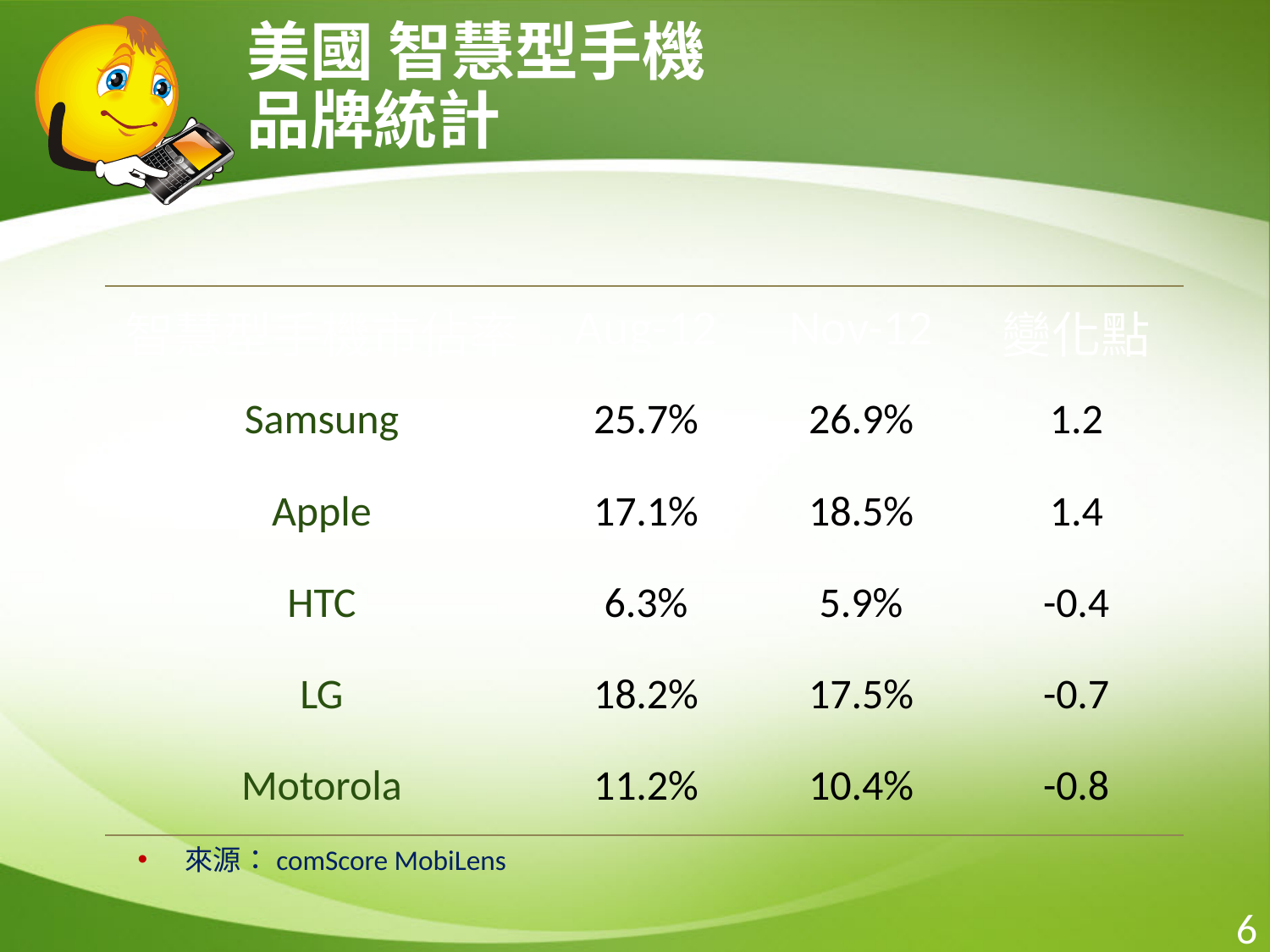

# 美國 智慧型手機 品牌統計
| 智慧型手機市佔率 | Aug-12 | Nov-12 | 變化點 |
| --- | --- | --- | --- |
| Samsung | 25.7% | 26.9% | 1.2 |
| Apple | 17.1% | 18.5% | 1.4 |
| HTC | 6.3% | 5.9% | -0.4 |
| LG | 18.2% | 17.5% | -0.7 |
| Motorola | 11.2% | 10.4% | -0.8 |
來源：comScore MobiLens
6